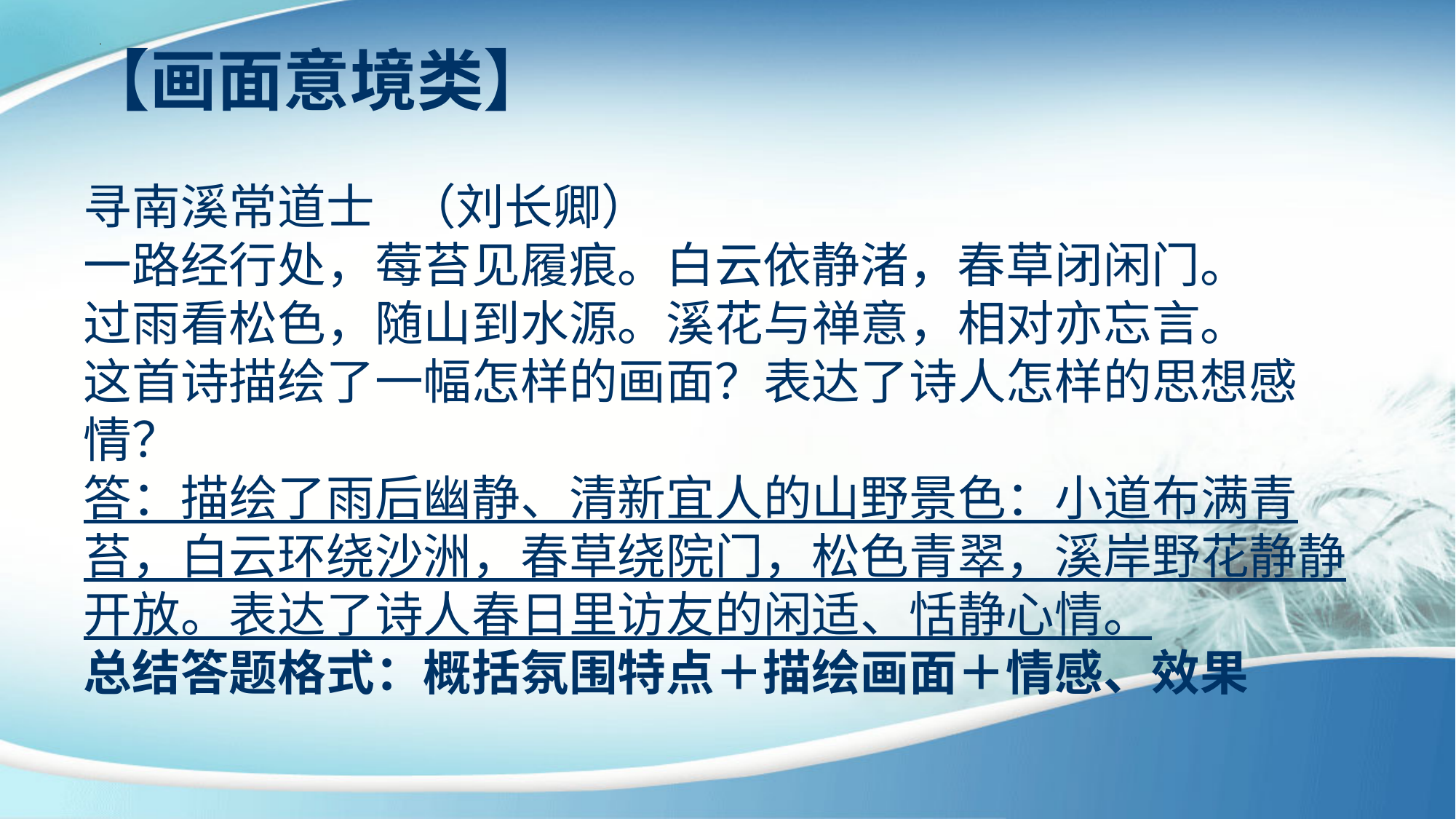

【画面意境类】
寻南溪常道士   （刘长卿）
一路经行处，莓苔见履痕。白云依静渚，春草闭闲门。
过雨看松色，随山到水源。溪花与禅意，相对亦忘言。
这首诗描绘了一幅怎样的画面？表达了诗人怎样的思想感情？
答：描绘了雨后幽静、清新宜人的山野景色：小道布满青苔，白云环绕沙洲，春草绕院门，松色青翠，溪岸野花静静开放。表达了诗人春日里访友的闲适、恬静心情。
总结答题格式：概括氛围特点＋描绘画面＋情感、效果